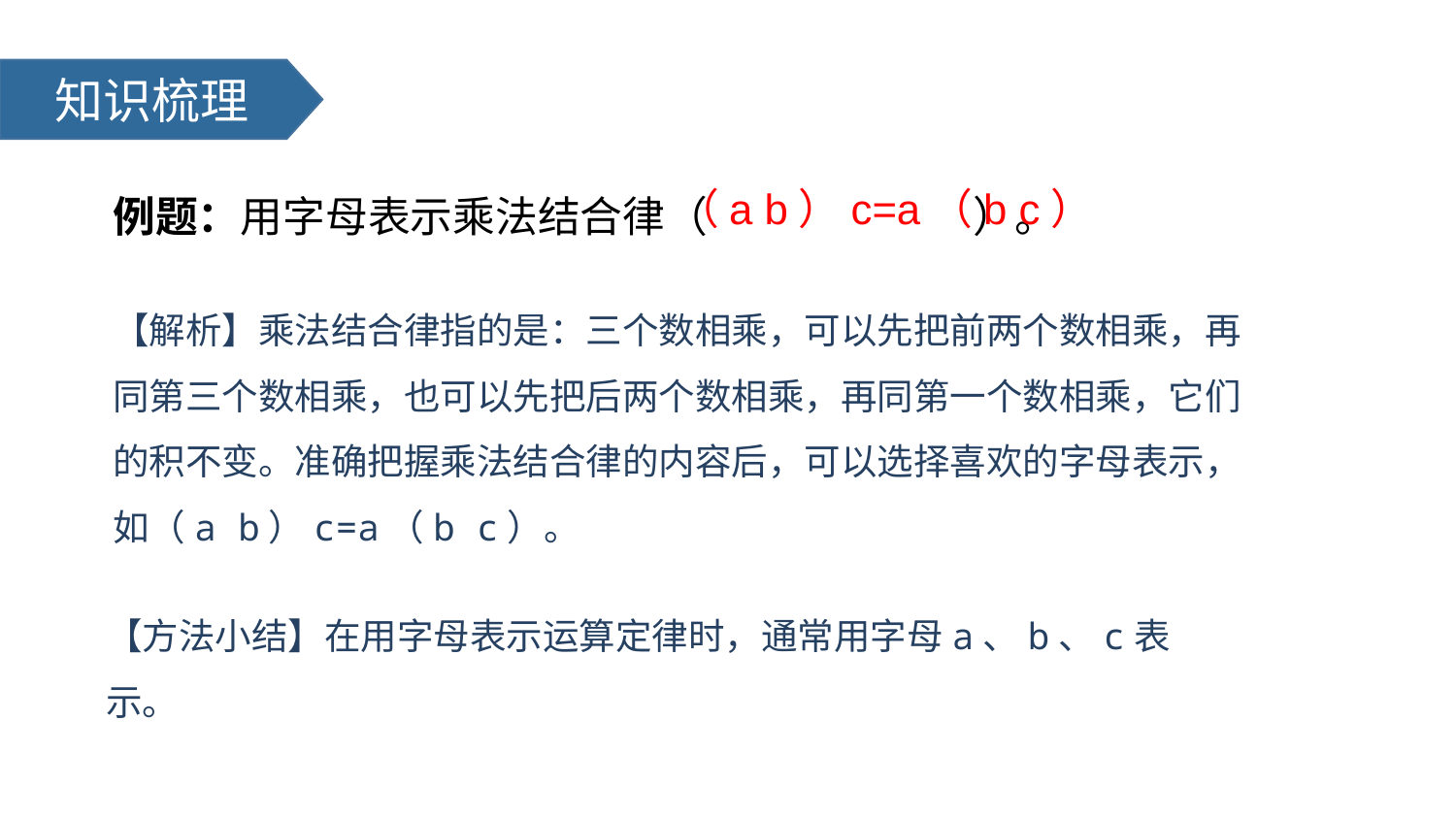

知识梳理
例题：用字母表示乘法结合律（                            ）。
（a b）c=a（b c）
【解析】乘法结合律指的是：三个数相乘，可以先把前两个数相乘，再同第三个数相乘，也可以先把后两个数相乘，再同第一个数相乘，它们的积不变。准确把握乘法结合律的内容后，可以选择喜欢的字母表示，如（a b）c=a（b c）。
【方法小结】在用字母表示运算定律时，通常用字母a、b、c表示。